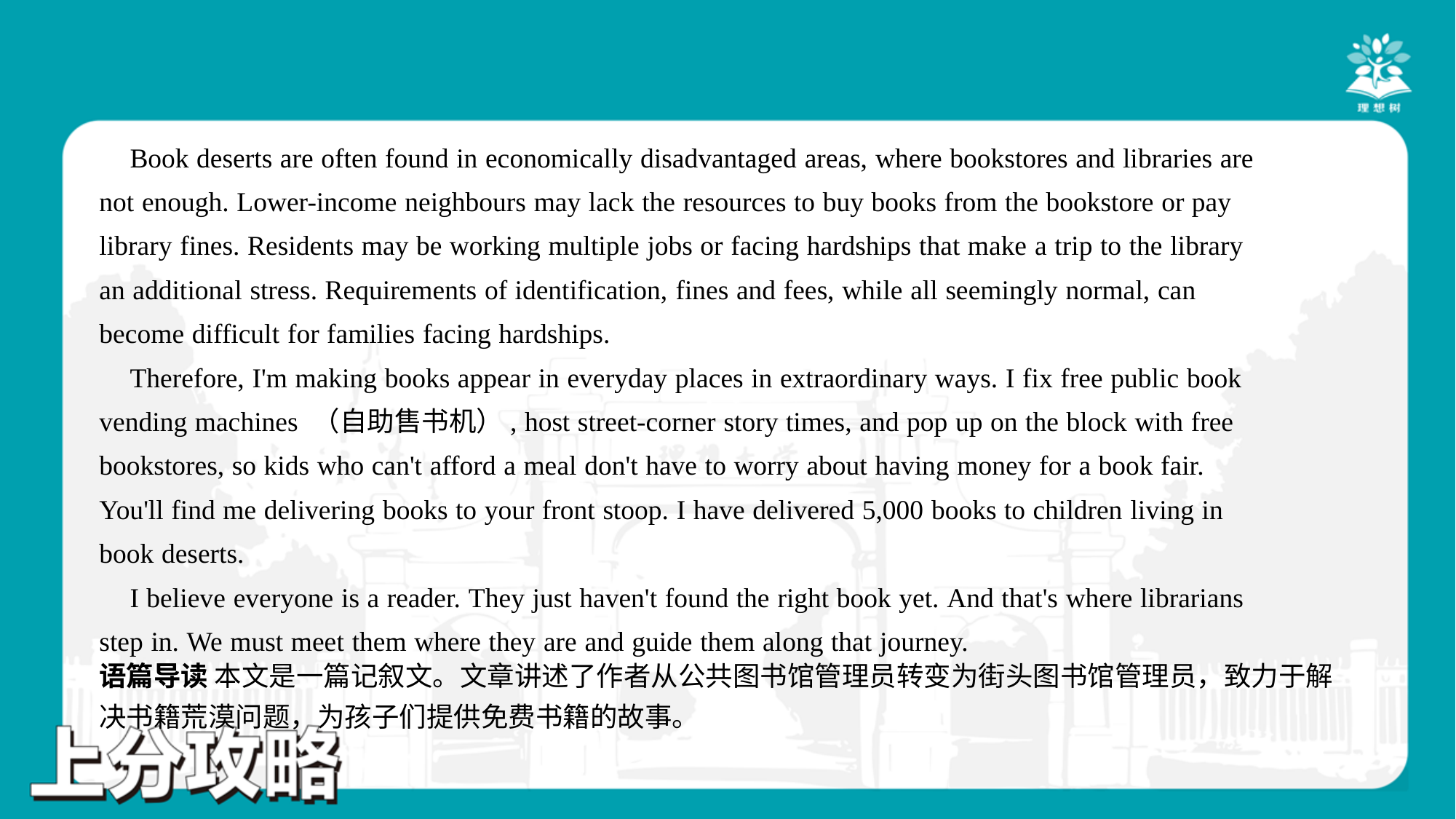

Book deserts are often found in economically disadvantaged areas, where bookstores and libraries are
not enough. Lower-income neighbours may lack the resources to buy books from the bookstore or pay
library fines. Residents may be working multiple jobs or facing hardships that make a trip to the library
an additional stress. Requirements of identification, fines and fees, while all seemingly normal, can
become difficult for families facing hardships.
    Therefore, I'm making books appear in everyday places in extraordinary ways. I fix free public book
vending machines （自助售书机）, host street-corner story times, and pop up on the block with free
bookstores, so kids who can't afford a meal don't have to worry about having money for a book fair.
You'll find me delivering books to your front stoop. I have delivered 5,000 books to children living in
book deserts.
    I believe everyone is a reader. They just haven't found the right book yet. And that's where librarians
step in. We must meet them where they are and guide them along that journey.#7
语篇导读 本文是一篇记叙文。文章讲述了作者从公共图书馆管理员转变为街头图书馆管理员，致力于解
决书籍荒漠问题，为孩子们提供免费书籍的故事。